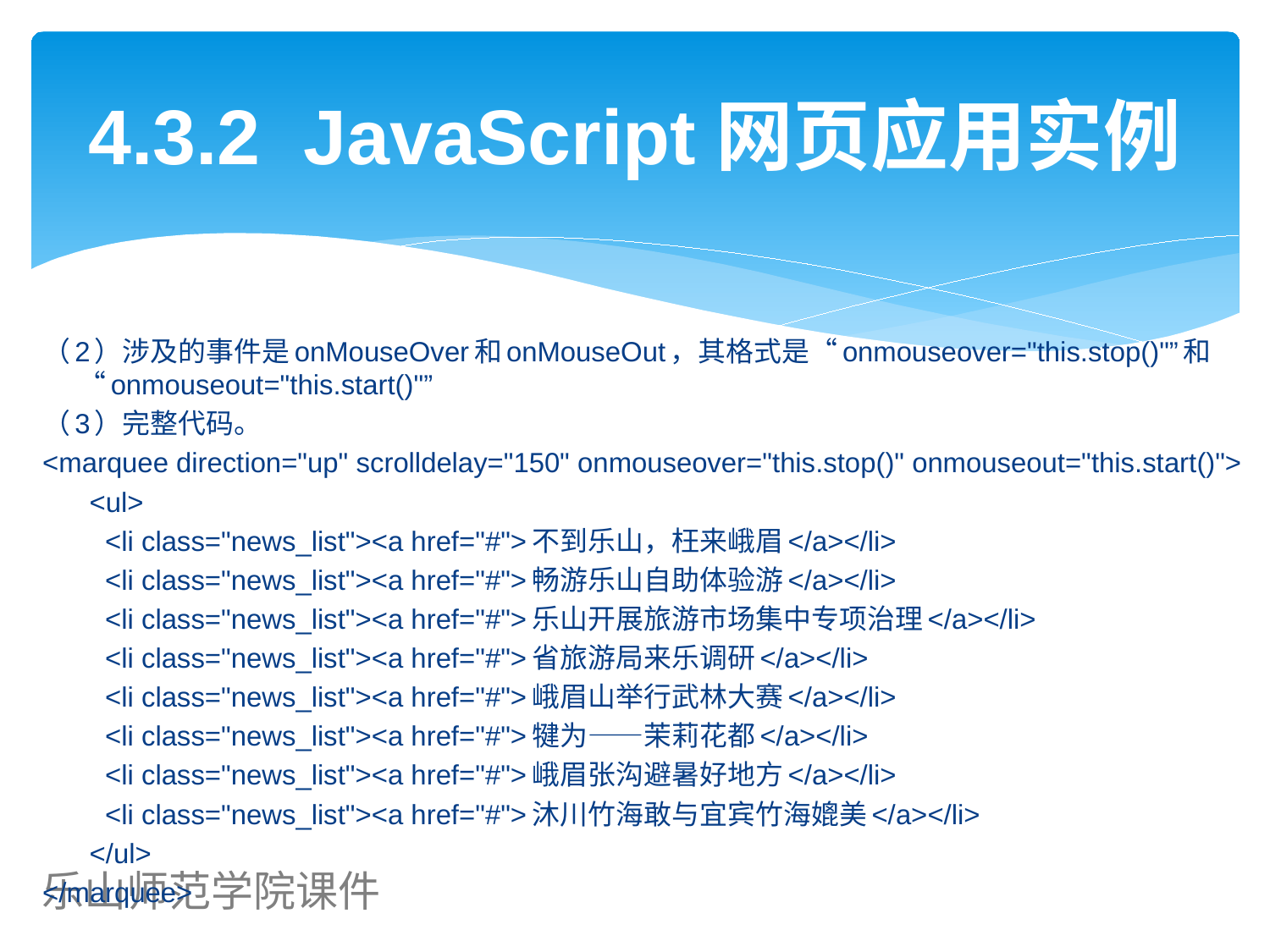

# 4.3.2  JavaScript网页应用实例
（2）涉及的事件是onMouseOver和onMouseOut，其格式是“onmouseover="this.stop()"”和“onmouseout="this.start()"”
（3）完整代码。
<marquee direction="up" scrolldelay="150" onmouseover="this.stop()" onmouseout="this.start()">
      <ul>
        <li class="news_list"><a href="#">不到乐山，枉来峨眉</a></li>
        <li class="news_list"><a href="#">畅游乐山自助体验游</a></li>
        <li class="news_list"><a href="#">乐山开展旅游市场集中专项治理</a></li>
        <li class="news_list"><a href="#">省旅游局来乐调研</a></li>
        <li class="news_list"><a href="#">峨眉山举行武林大赛</a></li>
        <li class="news_list"><a href="#">犍为——茉莉花都</a></li>
        <li class="news_list"><a href="#">峨眉张沟避暑好地方</a></li>
        <li class="news_list"><a href="#">沐川竹海敢与宜宾竹海媲美</a></li>
      </ul>
</marquee>